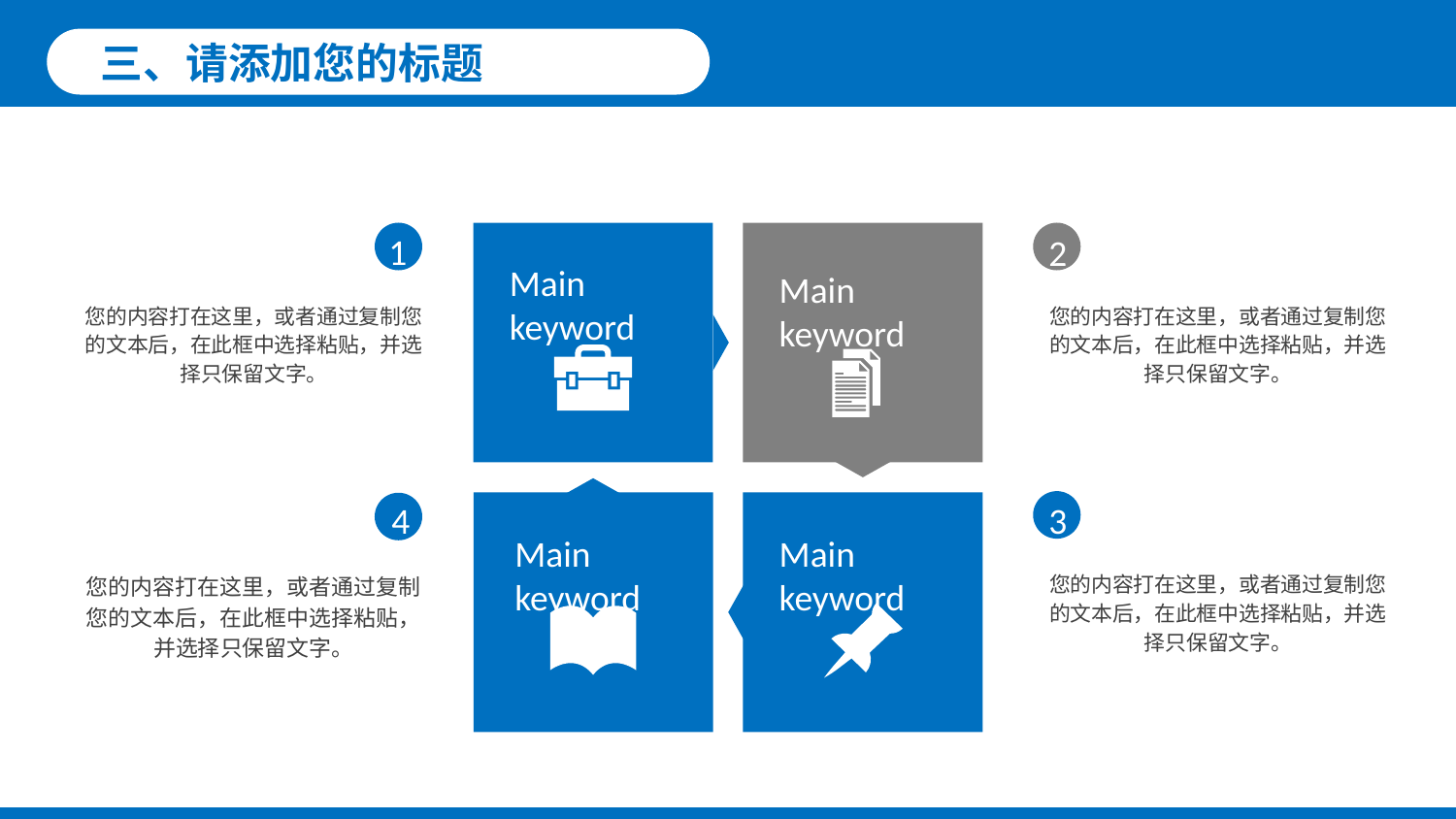

1

您的内容打在这里，或者通过复制您的文本后，在此框中选择粘贴，并选择只保留文字。

2
您的内容打在这里，或者通过复制您的文本后，在此框中选择粘贴，并选择只保留文字。
Main keyword

Main keyword

3

您的内容打在这里，或者通过复制您的文本后，在此框中选择粘贴，并选择只保留文字。
4

您的内容打在这里，或者通过复制您的文本后，在此框中选择粘贴，并选择只保留文字。

Main keyword

Main keyword